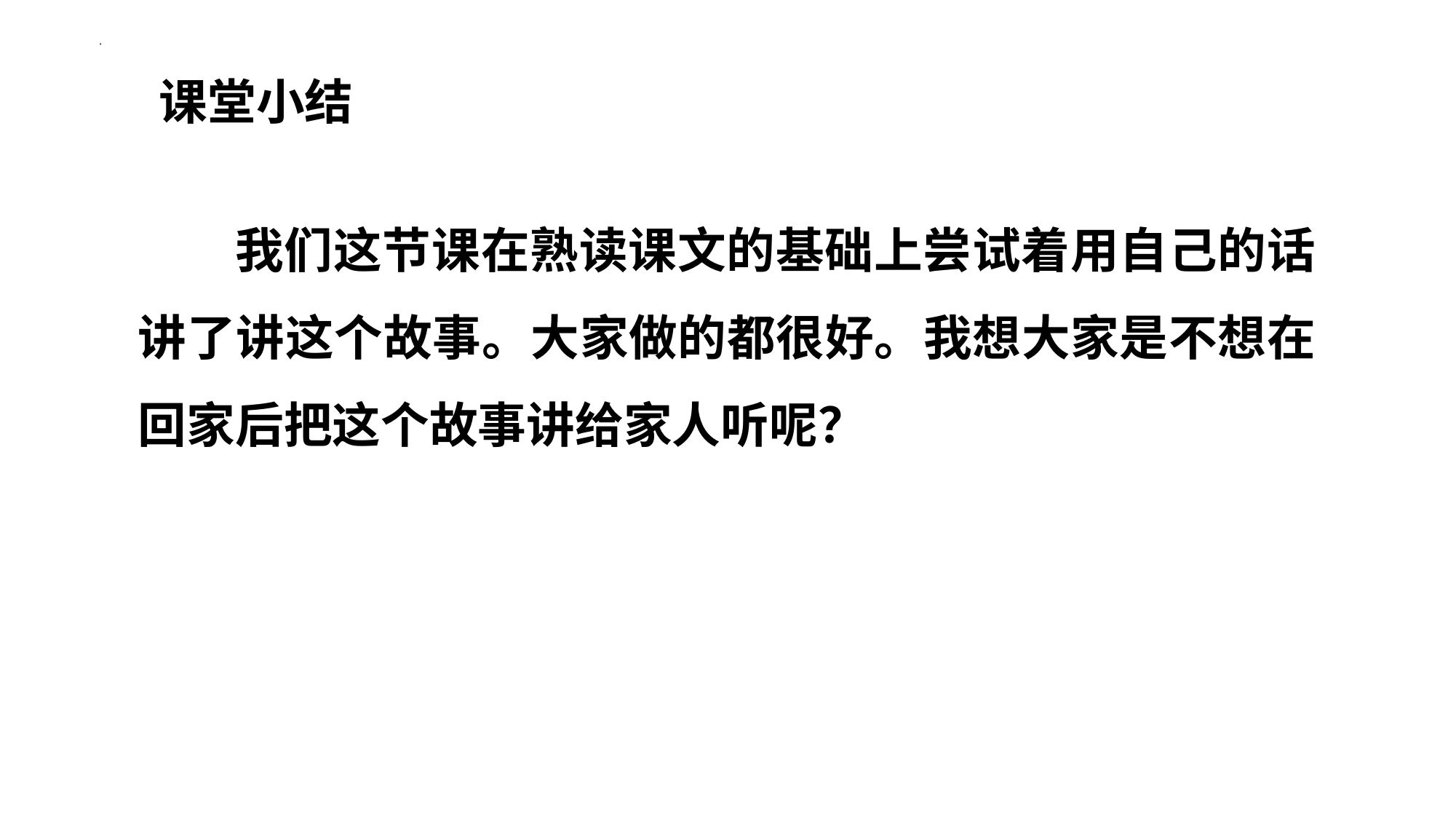

课堂小结
我们这节课在熟读课文的基础上尝试着用自己的话讲了讲这个故事。大家做的都很好。我想大家是不想在回家后把这个故事讲给家人听呢？